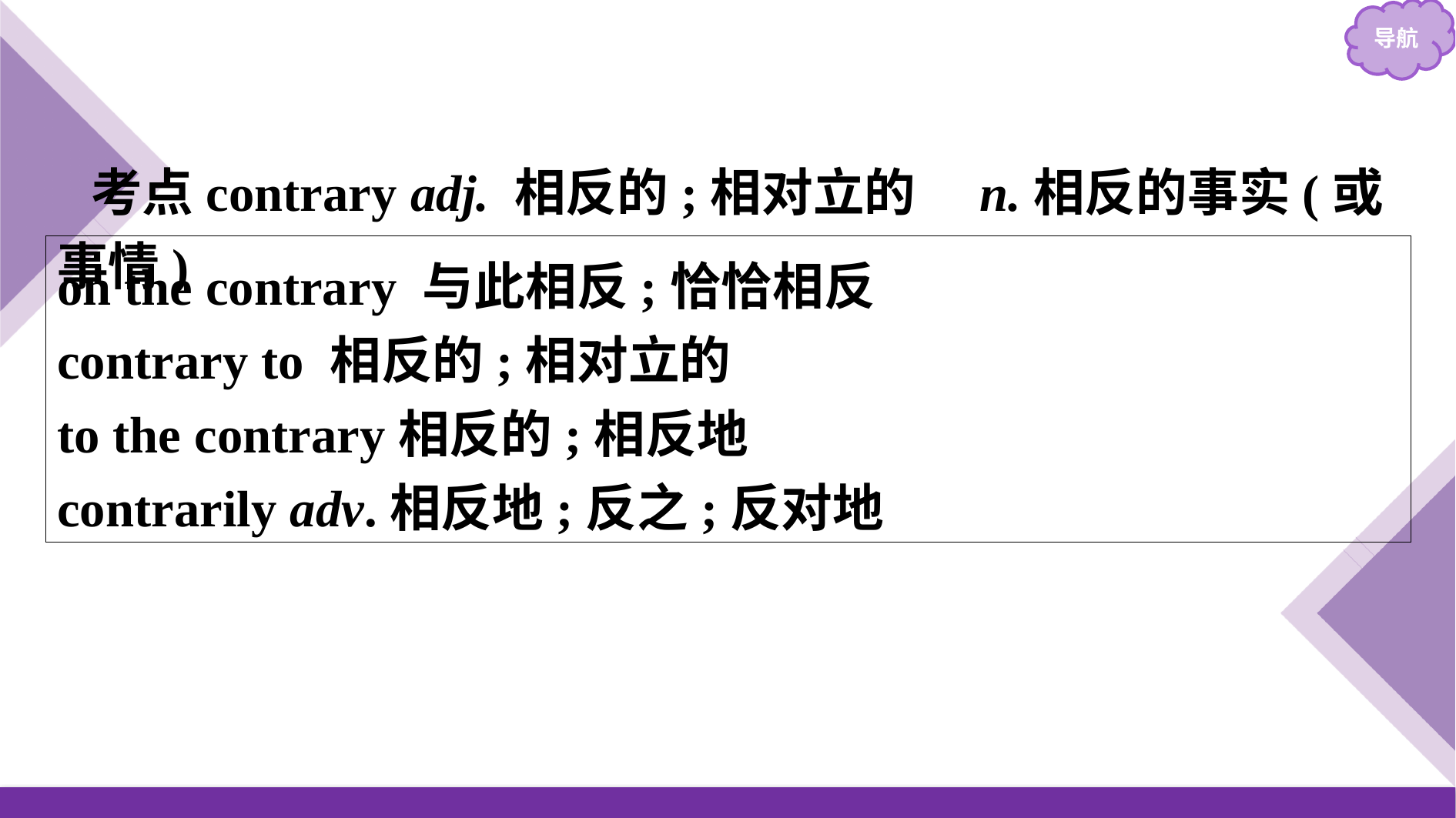

考点contrary adj. 相反的;相对立的　n.相反的事实(或事情)
on the contrary 与此相反;恰恰相反
contrary to 相反的;相对立的
to the contrary相反的;相反地
contrarily adv.相反地;反之;反对地